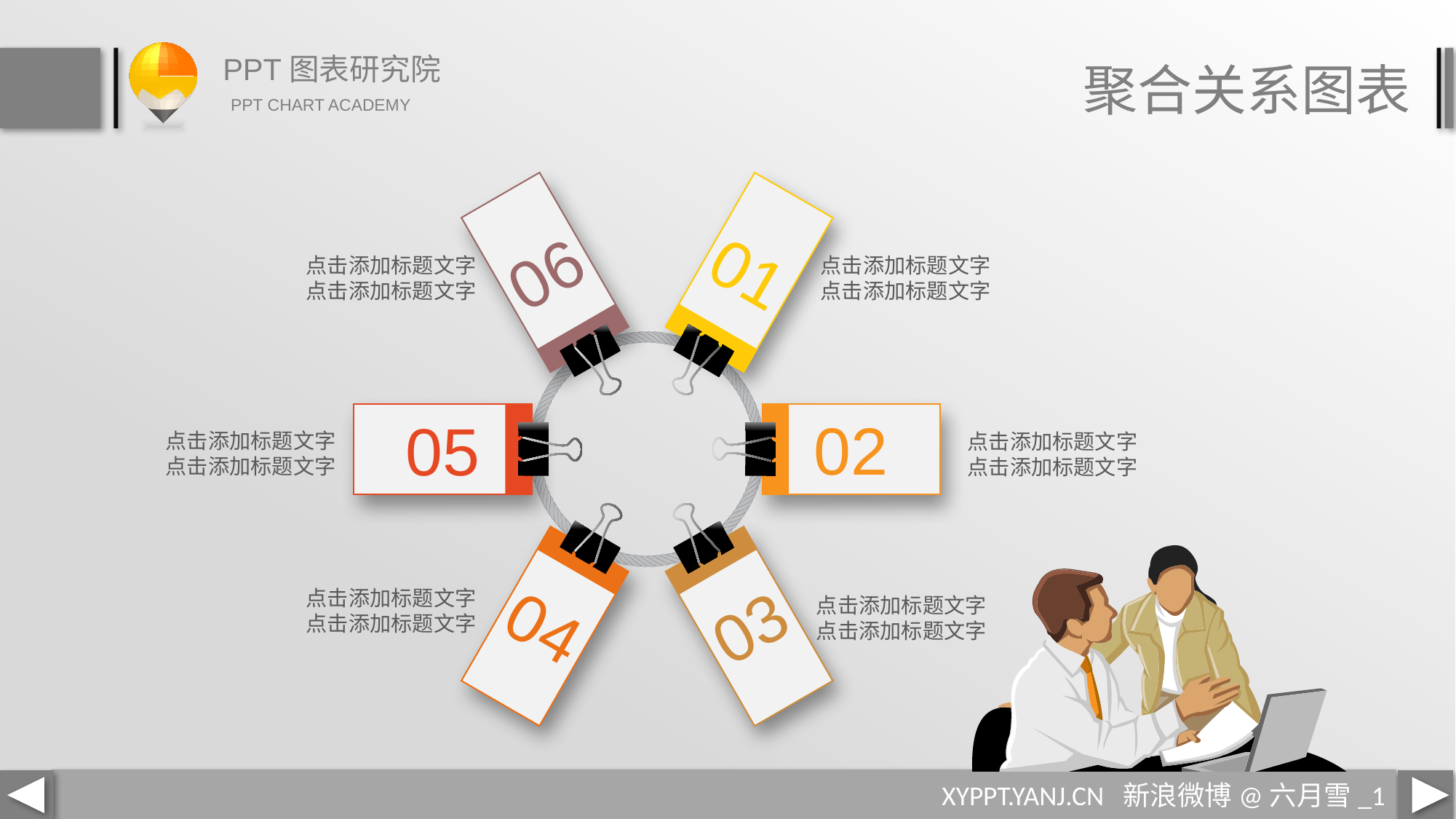

聚合关系图表

06
01
点击添加标题文字
点击添加标题文字
点击添加标题文字
点击添加标题文字

02
05

点击添加标题文字
点击添加标题文字
点击添加标题文字
点击添加标题文字

点击添加标题文字
点击添加标题文字
04
03
点击添加标题文字
点击添加标题文字